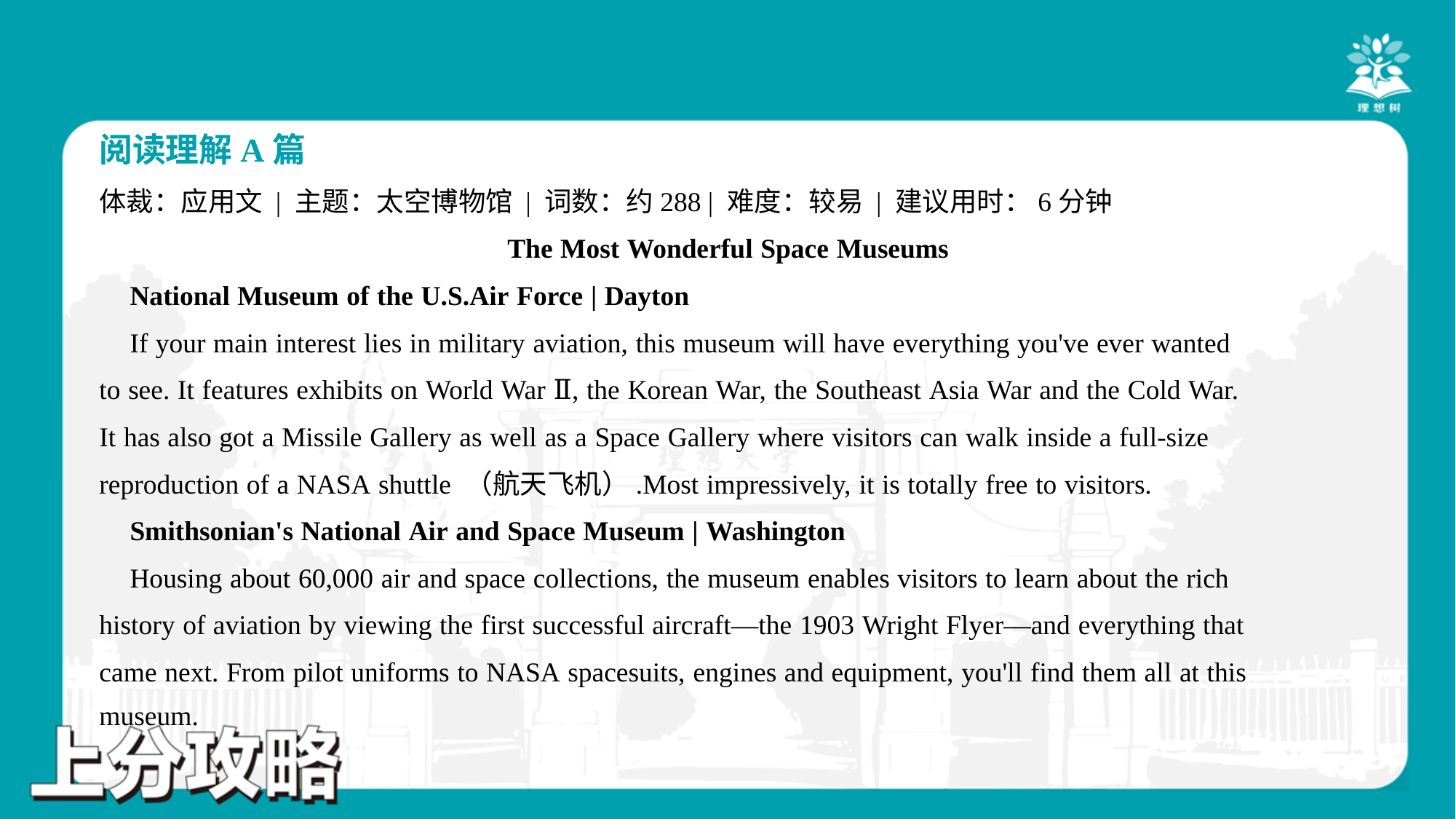

阅读理解A篇
体裁：应用文 | 主题：太空博物馆 | 词数：约288 | 难度：较易 | 建议用时：6分钟
The Most Wonderful Space Museums
    National Museum of the U.S.Air Force | Dayton
    If your main interest lies in military aviation, this museum will have everything you've ever wanted
to see. It features exhibits on World War Ⅱ, the Korean War, the Southeast Asia War and the Cold War.
It has also got a Missile Gallery as well as a Space Gallery where visitors can walk inside a full-size
reproduction of a NASA shuttle （航天飞机）.Most impressively, it is totally free to visitors.
    Smithsonian's National Air and Space Museum | Washington
    Housing about 60,000 air and space collections, the museum enables visitors to learn about the rich
history of aviation by viewing the first successful aircraft—the 1903 Wright Flyer—and everything that
came next. From pilot uniforms to NASA spacesuits, engines and equipment, you'll find them all at this
museum.